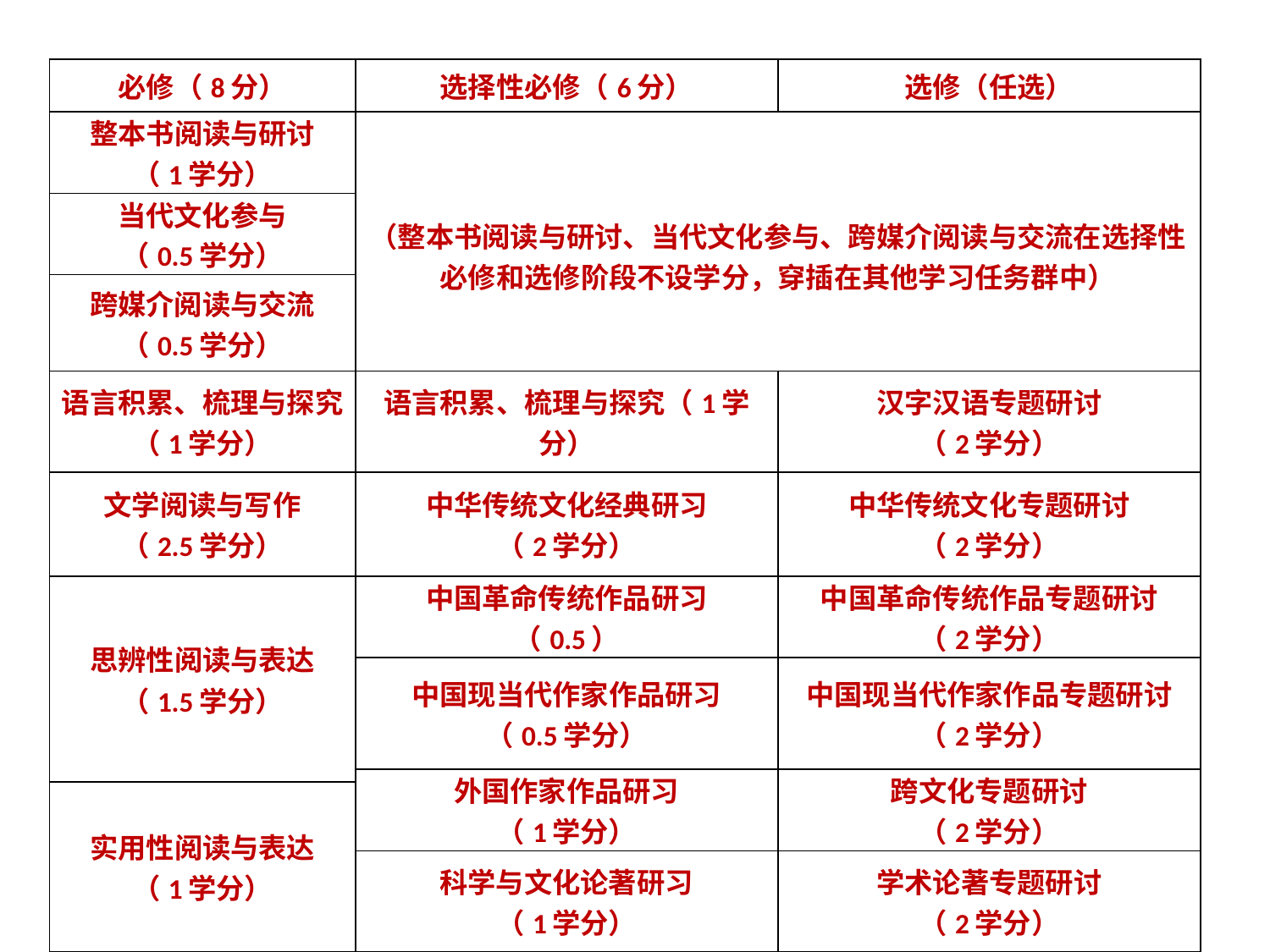

| 必修（8分） | 选择性必修（6分） | 选修（任选） |
| --- | --- | --- |
| 整本书阅读与研讨 （1学分） | （整本书阅读与研讨、当代文化参与、跨媒介阅读与交流在选择性必修和选修阶段不设学分，穿插在其他学习任务群中） |  |
| 当代文化参与 （0.5学分） |  |  |
| 跨媒介阅读与交流 （0.5学分） |  |  |
| 语言积累、梳理与探究（1学分） | 语言积累、梳理与探究（1学分） | 汉字汉语专题研讨 （2学分） |
| 文学阅读与写作 （2.5学分） | 中华传统文化经典研习 （2学分） | 中华传统文化专题研讨 （2学分） |
| 思辨性阅读与表达 （1.5学分） | 中国革命传统作品研习 （0.5） | 中国革命传统作品专题研讨 （2学分） |
|  | 中国现当代作家作品研习 （0.5学分） | 中国现当代作家作品专题研讨 （2学分） |
|  | 外国作家作品研习 （1学分） | 跨文化专题研讨 （2学分） |
| 实用性阅读与表达 （1学分） |  |  |
|  | 科学与文化论著研习 （1学分） | 学术论著专题研讨 （2学分） |